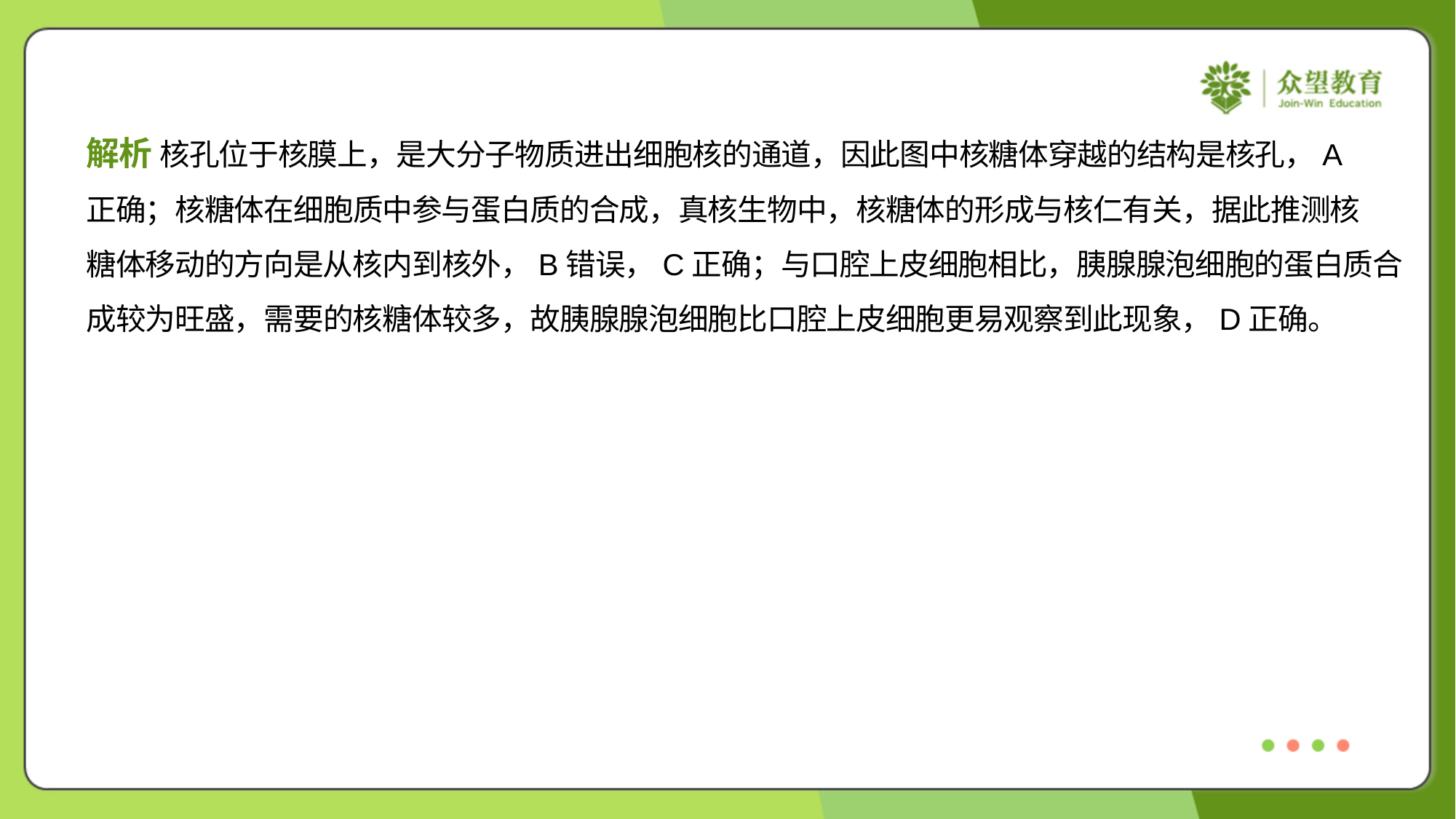

解析 核孔位于核膜上，是大分子物质进出细胞核的通道，因此图中核糖体穿越的结构是核孔，A
正确；核糖体在细胞质中参与蛋白质的合成，真核生物中，核糖体的形成与核仁有关，据此推测核
糖体移动的方向是从核内到核外，B错误，C正确；与口腔上皮细胞相比，胰腺腺泡细胞的蛋白质合
成较为旺盛，需要的核糖体较多，故胰腺腺泡细胞比口腔上皮细胞更易观察到此现象，D正确。